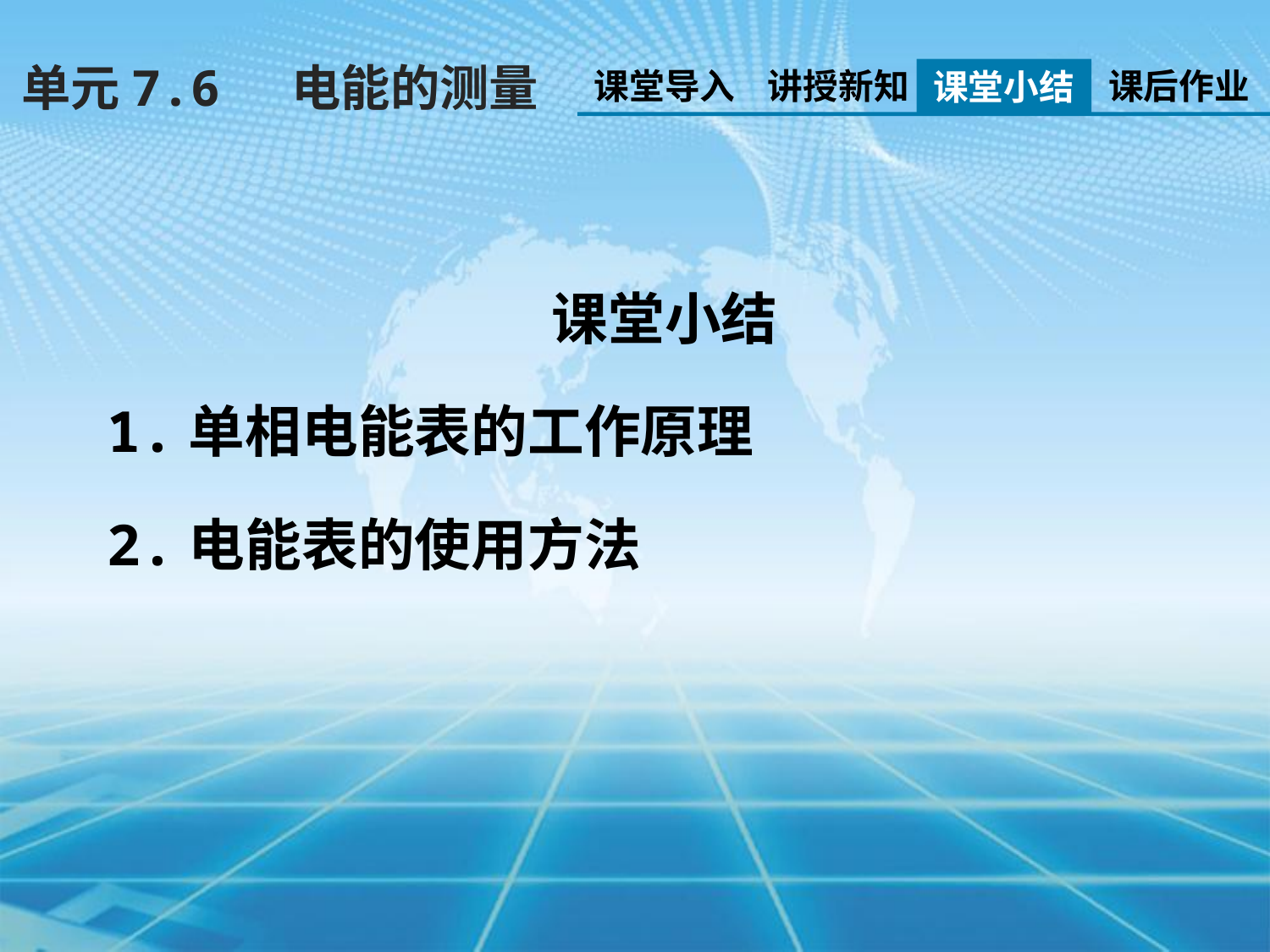

单元7.6  电能的测量
课堂导入
讲授新知
课后作业
课堂小结
课堂小结
1.单相电能表的工作原理
2.电能表的使用方法